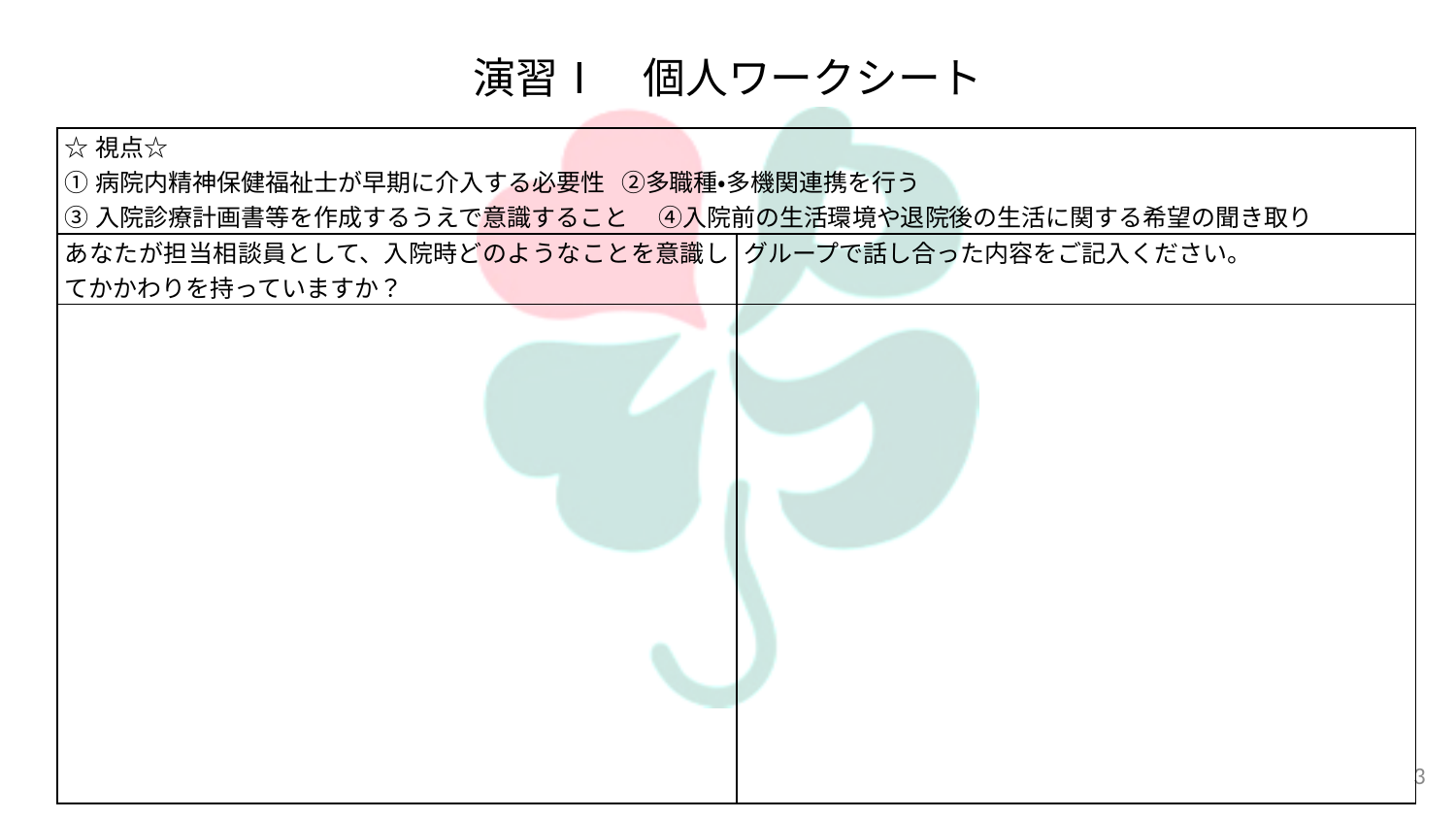

演習Ⅰ　個人ワークシート
| ☆視点☆ ①病院内精神保健福祉士が早期に介入する必要性 ②多職種・多機関連携を行う ③入院診療計画書等を作成するうえで意識すること 　④入院前の生活環境や退院後の生活に関する希望の聞き取り |  |
| --- | --- |
| あなたが担当相談員として、入院時どのようなことを意識してかかわりを持っていますか？ | グループで話し合った内容をご記入ください。 |
|  |  |
3